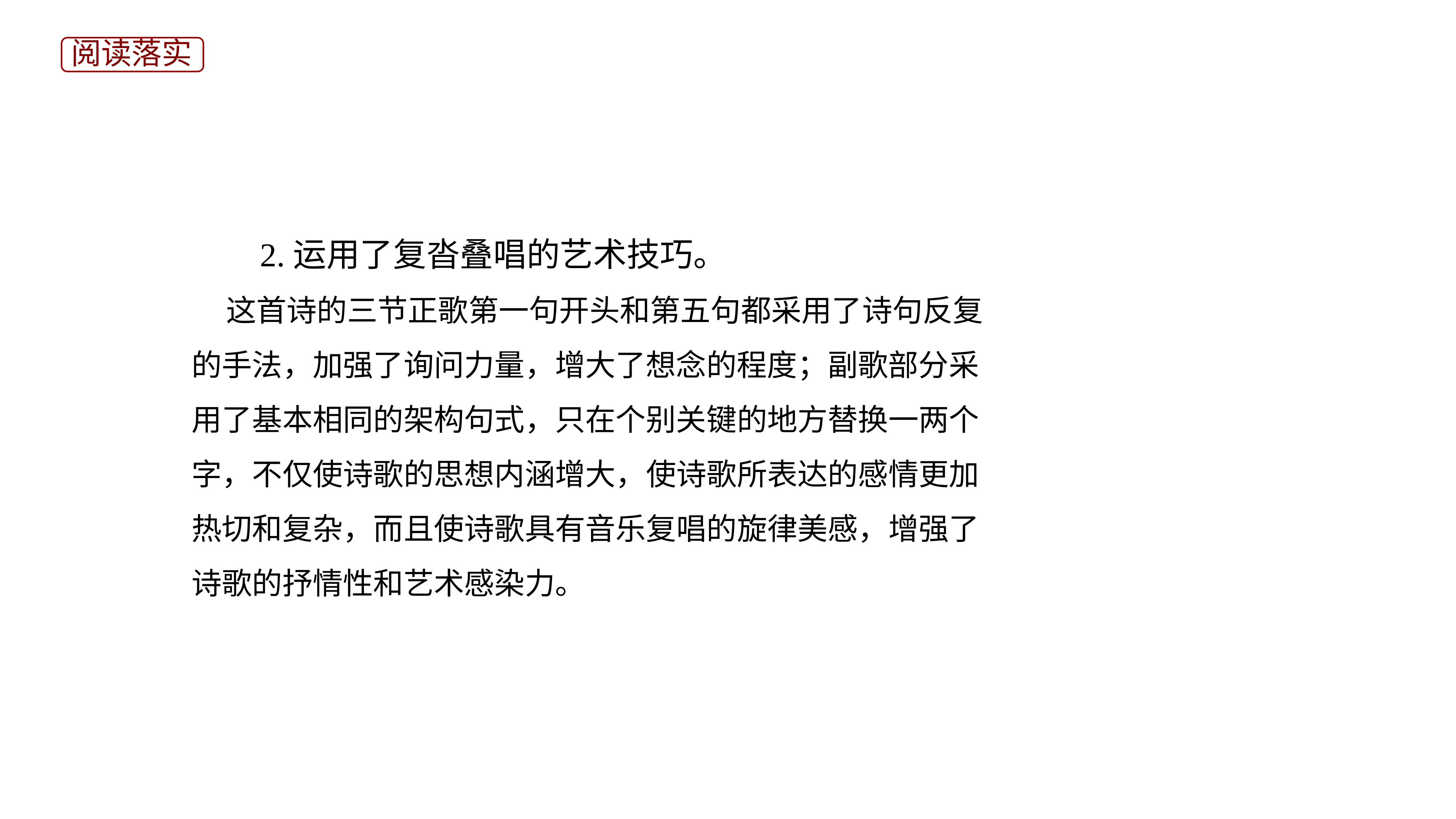

阅读落实

    2.运用了复沓叠唱的艺术技巧。
    这首诗的三节正歌第一句开头和第五句都采用了诗句反复的手法，加强了询问力量，增大了想念的程度；副歌部分采用了基本相同的架构句式，只在个别关键的地方替换一两个字，不仅使诗歌的思想内涵增大，使诗歌所表达的感情更加热切和复杂，而且使诗歌具有音乐复唱的旋律美感，增强了诗歌的抒情性和艺术感染力。